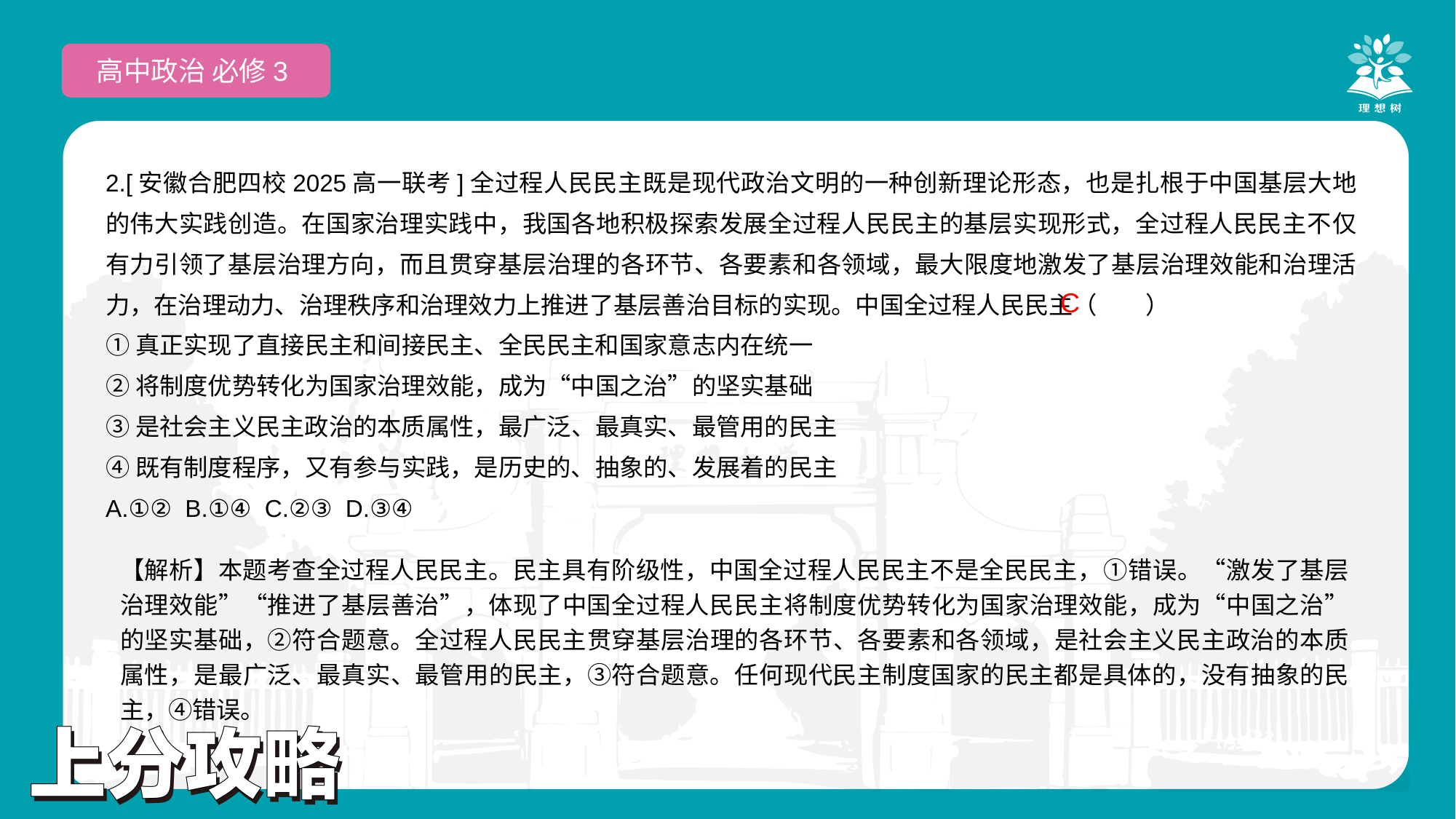

高中政治 必修3
2.[安徽合肥四校2025高一联考]全过程人民民主既是现代政治文明的一种创新理论形态，也是扎根于中国基层大地的伟大实践创造。在国家治理实践中，我国各地积极探索发展全过程人民民主的基层实现形式，全过程人民民主不仅有力引领了基层治理方向，而且贯穿基层治理的各环节、各要素和各领域，最大限度地激发了基层治理效能和治理活力，在治理动力、治理秩序和治理效力上推进了基层善治目标的实现。中国全过程人民民主（　　）
①真正实现了直接民主和间接民主、全民民主和国家意志内在统一
②将制度优势转化为国家治理效能，成为“中国之治”的坚实基础
③是社会主义民主政治的本质属性，最广泛、最真实、最管用的民主
④既有制度程序，又有参与实践，是历史的、抽象的、发展着的民主
A.①②  B.①④  C.②③  D.③④
 C
【解析】本题考查全过程人民民主。民主具有阶级性，中国全过程人民民主不是全民民主，①错误。“激发了基层治理效能”“推进了基层善治”，体现了中国全过程人民民主将制度优势转化为国家治理效能，成为“中国之治”的坚实基础，②符合题意。全过程人民民主贯穿基层治理的各环节、各要素和各领域，是社会主义民主政治的本质属性，是最广泛、最真实、最管用的民主，③符合题意。任何现代民主制度国家的民主都是具体的，没有抽象的民主，④错误。